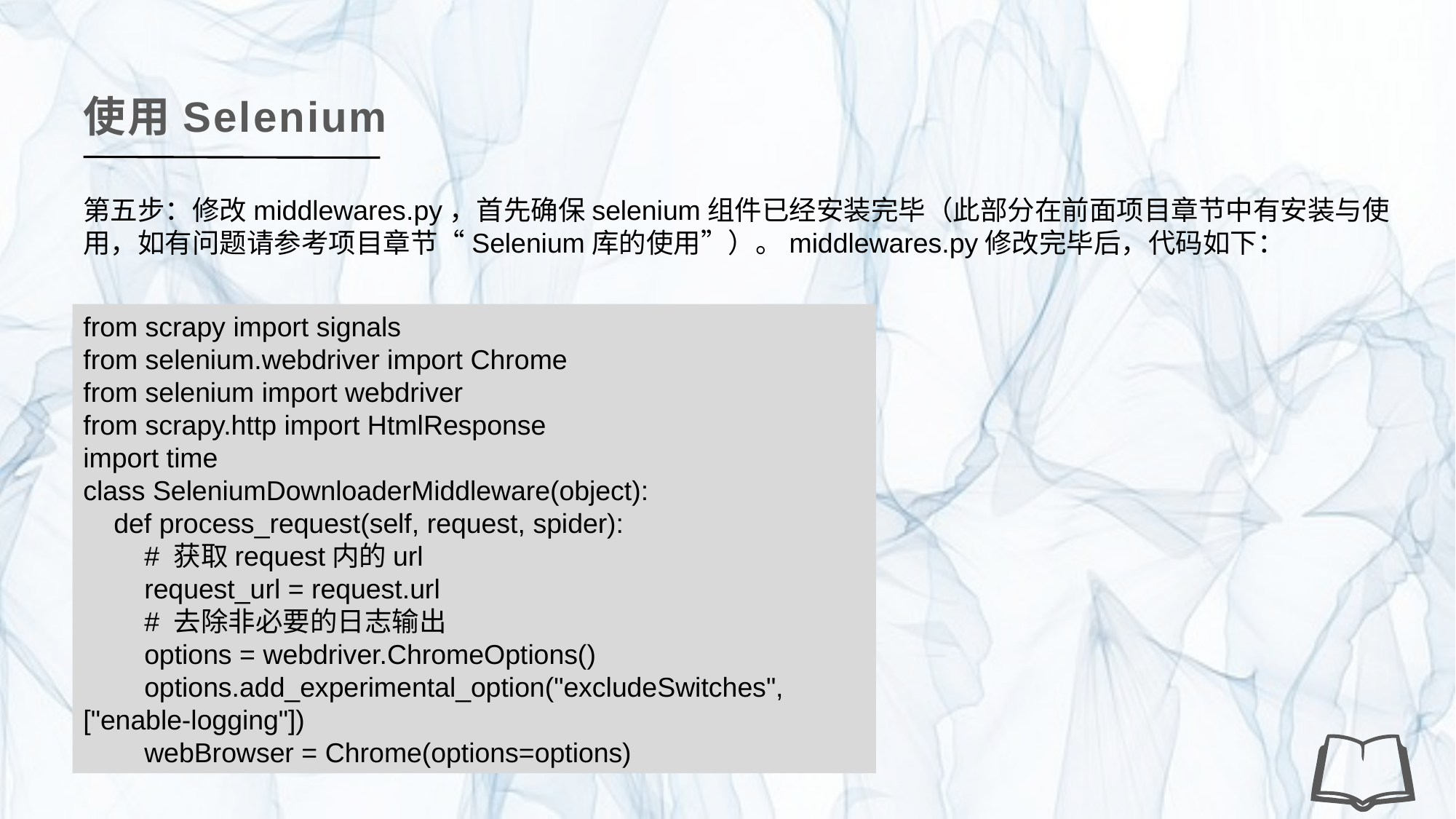

使用Selenium
第五步：修改middlewares.py，首先确保selenium组件已经安装完毕（此部分在前面项目章节中有安装与使用，如有问题请参考项目章节“Selenium库的使用”）。middlewares.py修改完毕后，代码如下：
from scrapy import signals
from selenium.webdriver import Chrome
from selenium import webdriver
from scrapy.http import HtmlResponse
import time
class SeleniumDownloaderMiddleware(object):
    def process_request(self, request, spider):
        # 获取request内的url
        request_url = request.url
        # 去除非必要的日志输出
        options = webdriver.ChromeOptions()
        options.add_experimental_option("excludeSwitches", ["enable-logging"])
        webBrowser = Chrome(options=options)

15